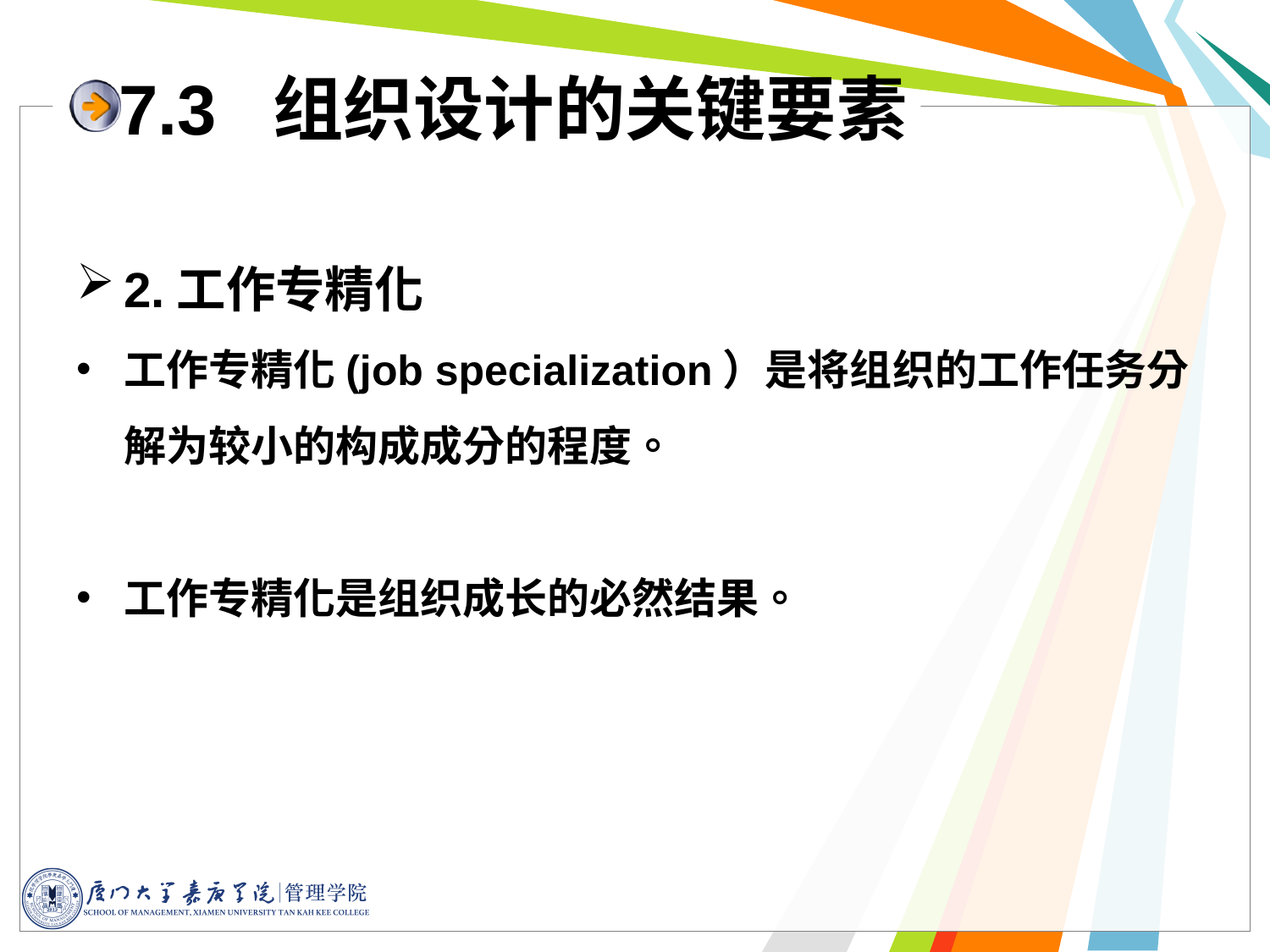

# 7.3  组织设计的关键要素
2.工作专精化
工作专精化(job specialization）是将组织的工作任务分解为较小的构成成分的程度。

工作专精化是组织成长的必然结果。